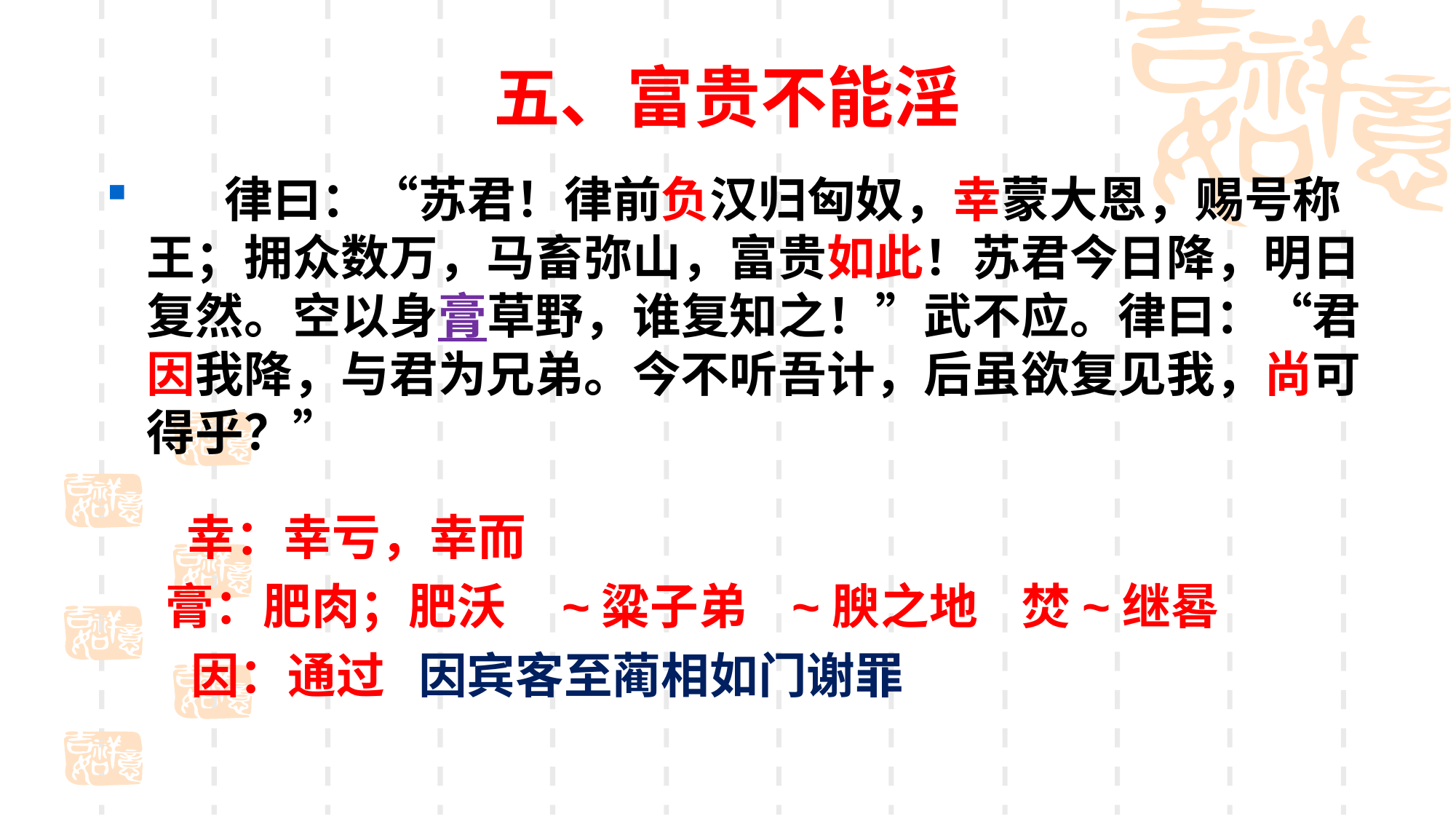

# 五、富贵不能淫
      律曰：“苏君！律前负汉归匈奴，幸蒙大恩，赐号称王；拥众数万，马畜弥山，富贵如此！苏君今日降，明日复然。空以身膏草野，谁复知之！”武不应。律曰：“君因我降，与君为兄弟。今不听吾计，后虽欲复见我，尚可得乎？”
幸：幸亏，幸而
膏：肥肉；肥沃    ~粱子弟   ~腴之地    焚~继晷
因：通过   因宾客至蔺相如门谢罪